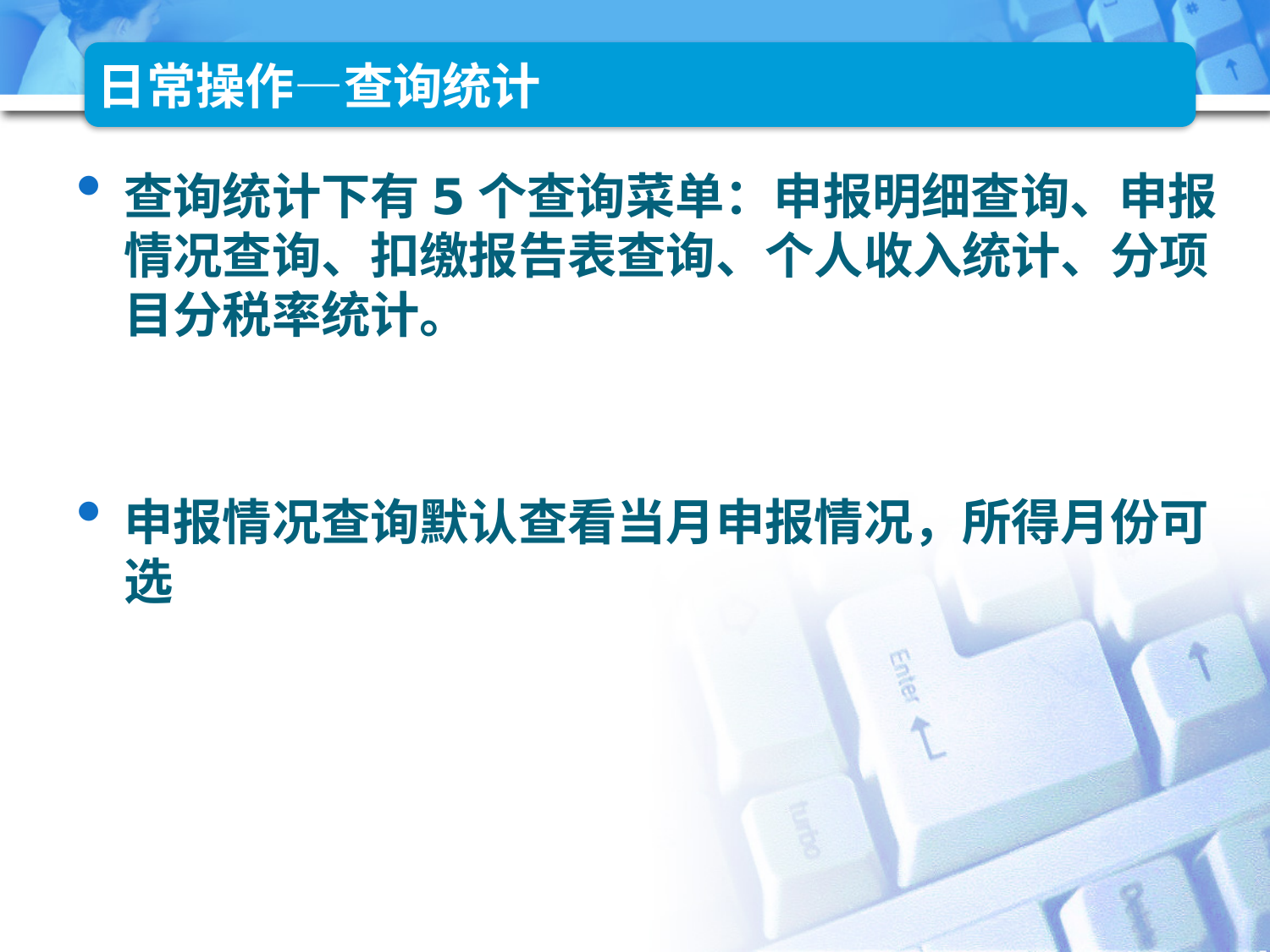

# 日常操作—查询统计
查询统计下有5个查询菜单：申报明细查询、申报情况查询、扣缴报告表查询、个人收入统计、分项目分税率统计。

申报情况查询默认查看当月申报情况，所得月份可选